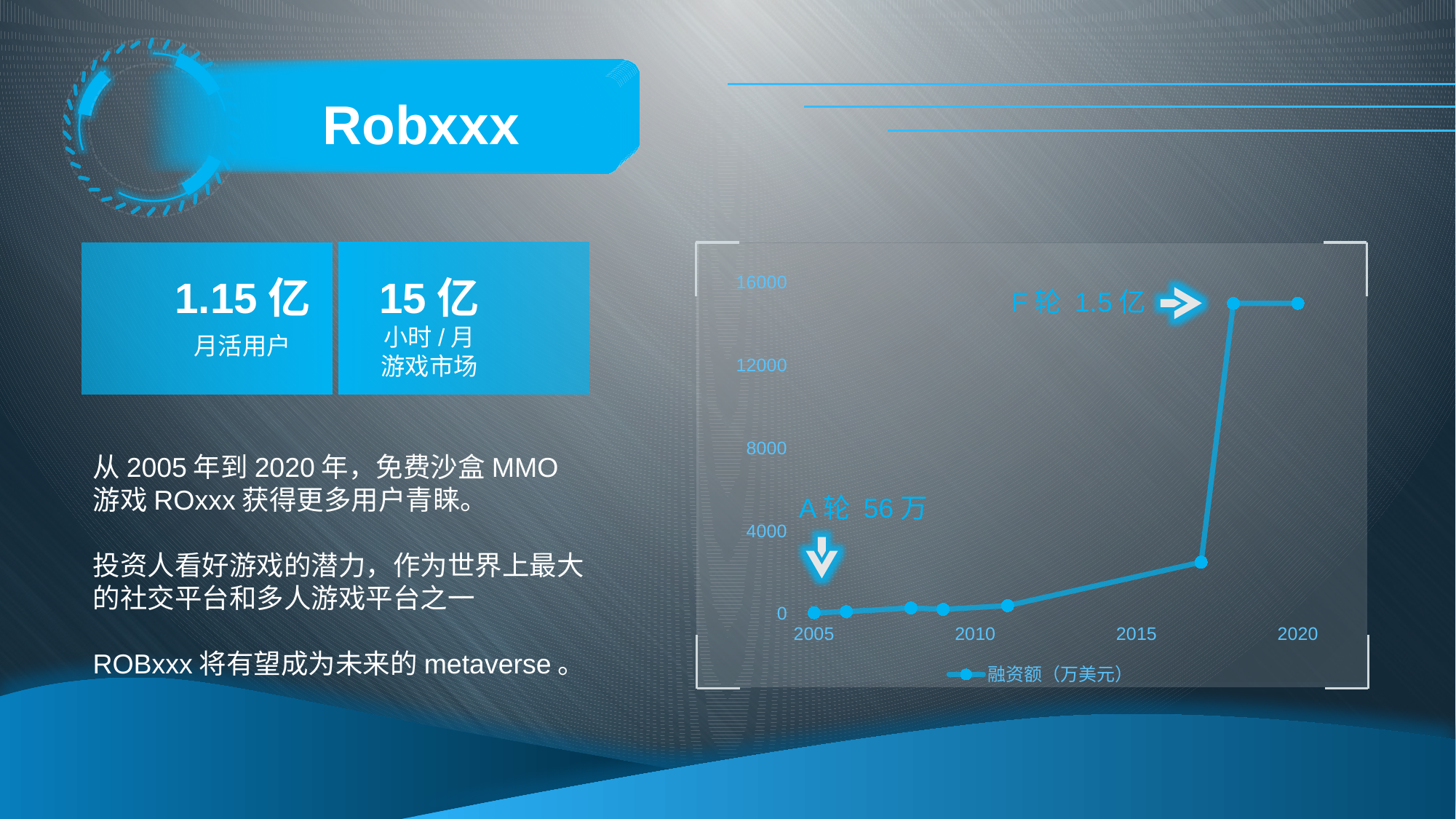

Robxxx

### Chart

| Category | 融资额（万美元） |
|---|---|
| 38353 | 56.0 |
| 38930 | 110.0 |
| 39448 | 290.0 |
| 39995 | 220.0 |
| 40664 | 400.0 |
| 42736 | 2500.0 |
| 43252 | 15000.0 |
| 43862 | 15000.0 |
F轮 1.5亿

A轮 56万

1.15亿

月活用户
15亿
小时/月
游戏市场
从2005年到2020年，免费沙盒MMO游戏ROxxx获得更多用户青睐。

投资人看好游戏的潜力，作为世界上最大的社交平台和多人游戏平台之一

ROBxxx将有望成为未来的metaverse。